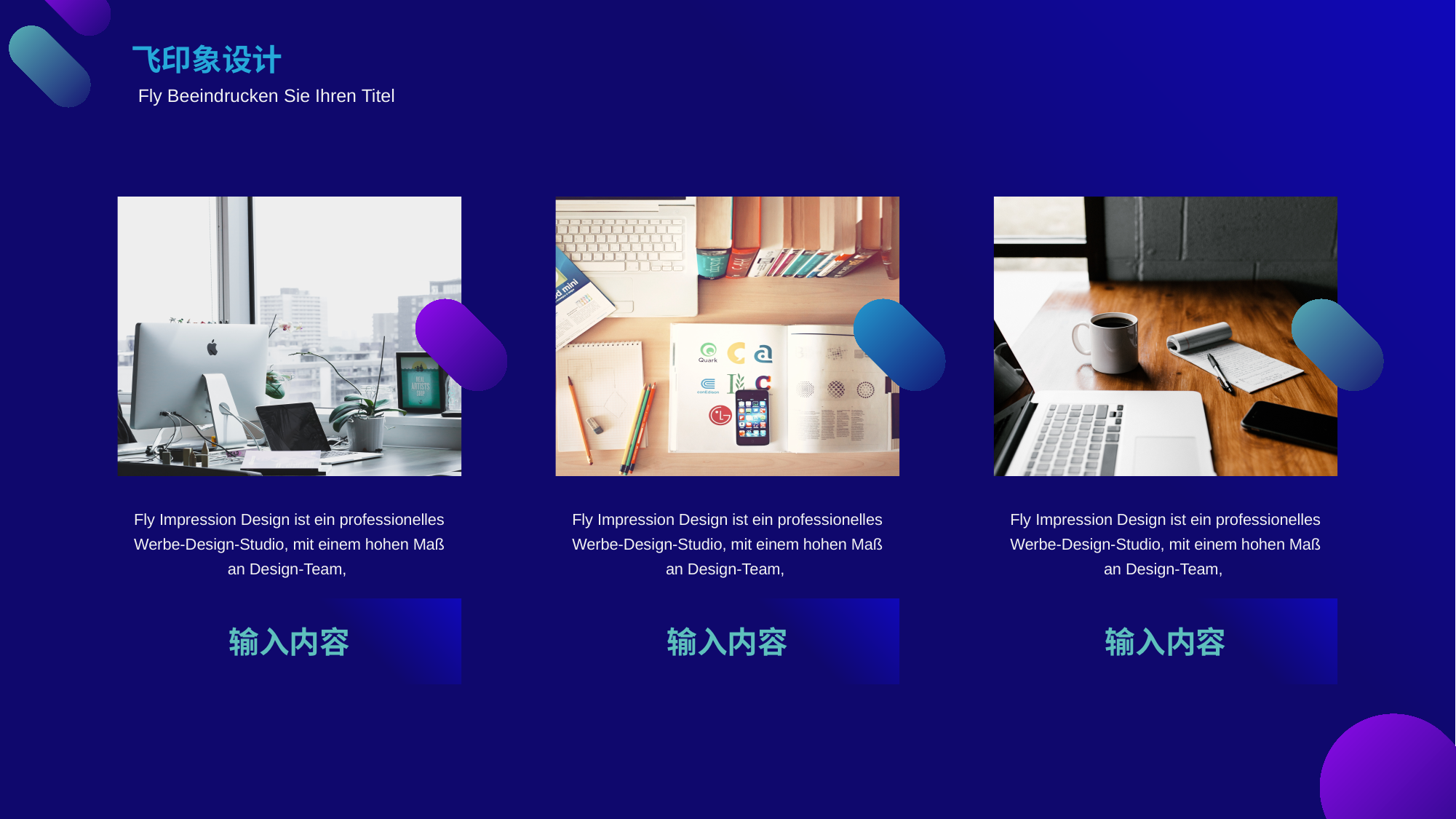

飞印象设计

Fly Beeindrucken Sie Ihren Titel

Fly Impression Design ist ein professionelles Werbe-Design-Studio, mit einem hohen Maß an Design-Team,
Fly Impression Design ist ein professionelles Werbe-Design-Studio, mit einem hohen Maß an Design-Team,
Fly Impression Design ist ein professionelles Werbe-Design-Studio, mit einem hohen Maß an Design-Team,

输入内容
输入内容
输入内容